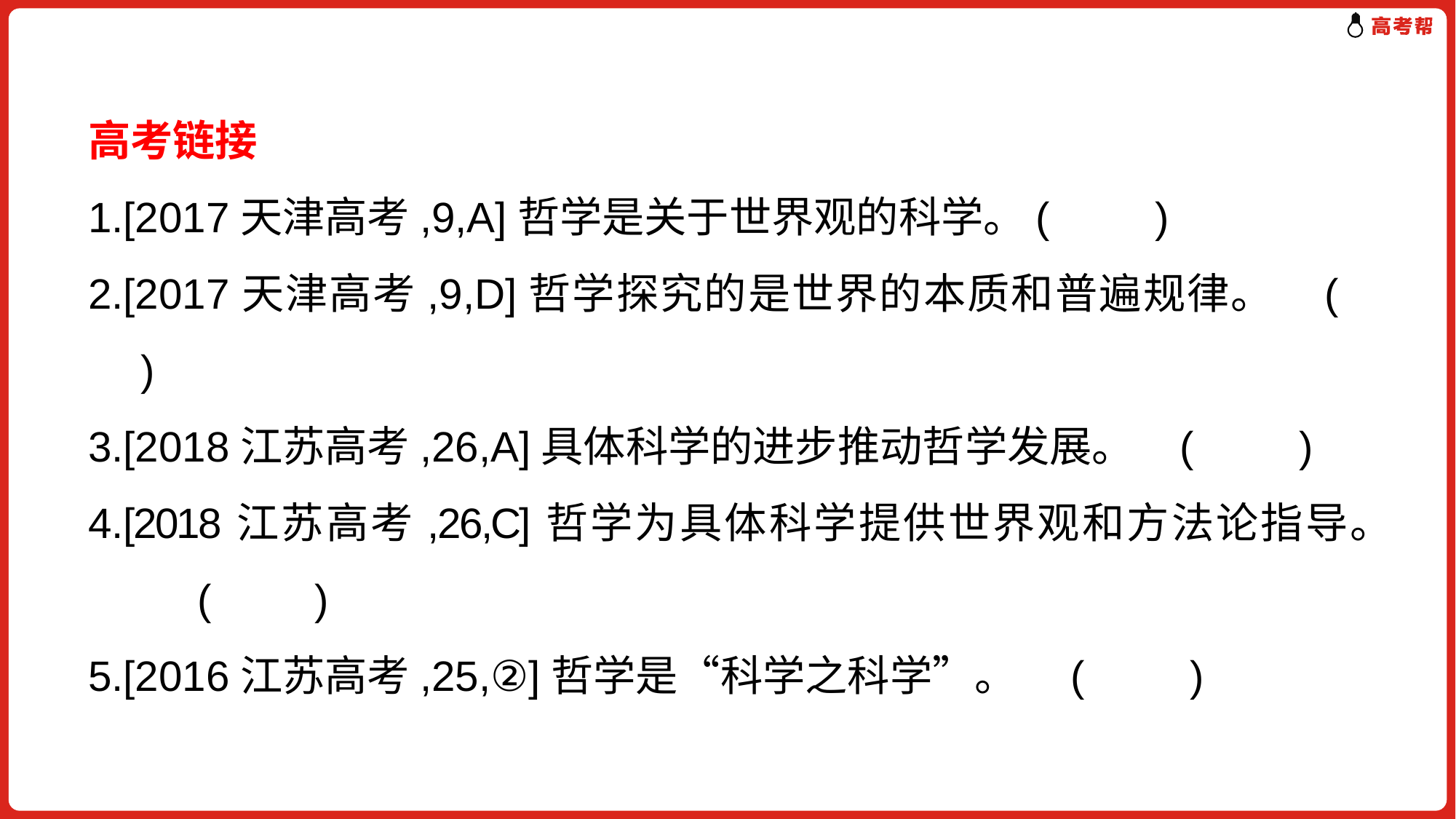

高考链接
1.[2017天津高考,9,A]哲学是关于世界观的科学。(　　)
2.[2017天津高考,9,D]哲学探究的是世界的本质和普遍规律。	(　　)
3.[2018江苏高考,26,A]具体科学的进步推动哲学发展。	(　　)
4.[2018江苏高考,26,C]哲学为具体科学提供世界观和方法论指导。	(　　)
5.[2016江苏高考,25,②]哲学是“科学之科学”。	(　　)